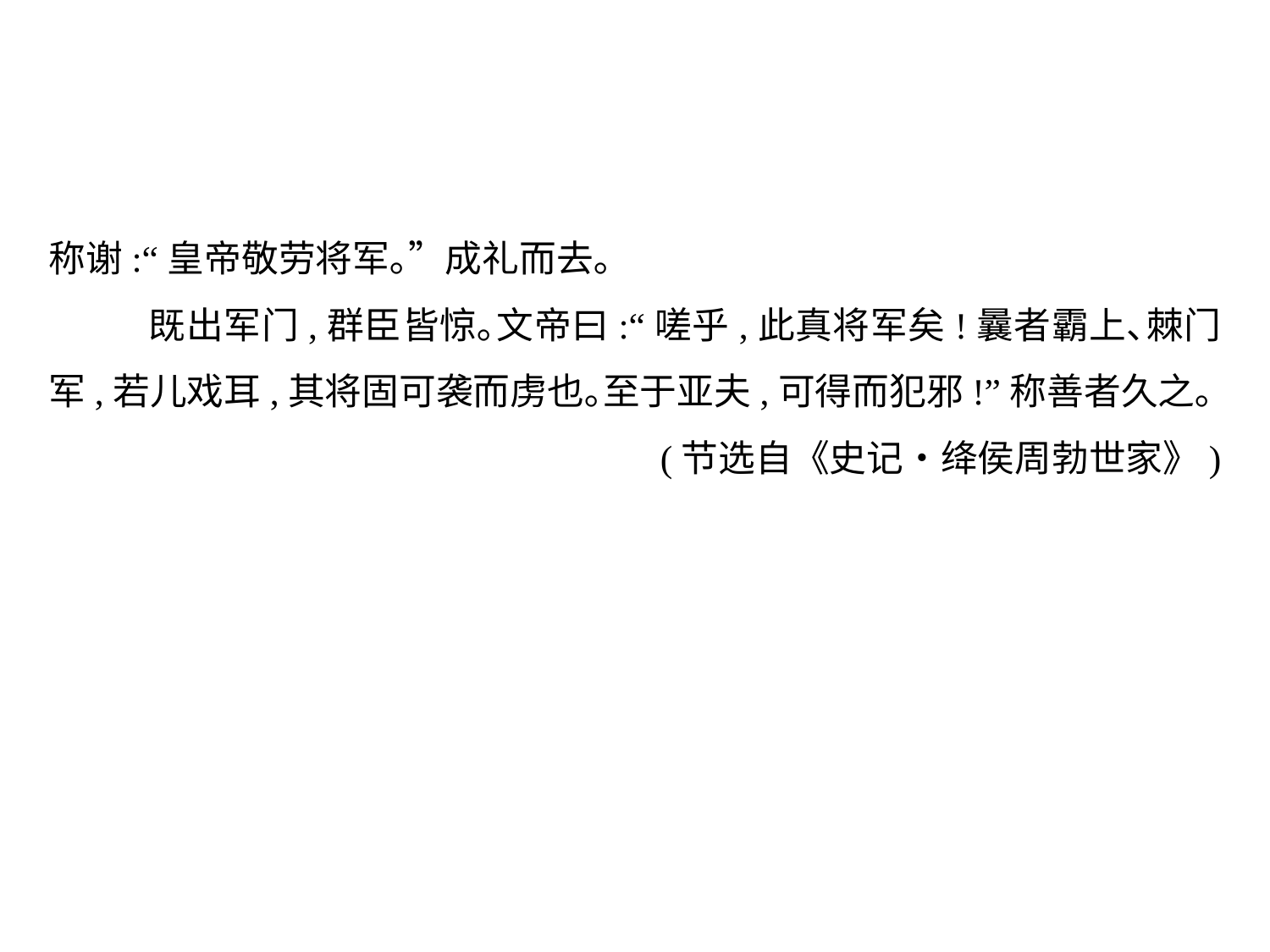

称谢:“皇帝敬劳将军｡”成礼而去｡
既出军门,群臣皆惊｡文帝曰:“嗟乎,此真将军矣!曩者霸上､棘门军,若儿戏耳,其将固可袭而虏也｡至于亚夫,可得而犯邪!”称善者久之｡
(节选自《史记•绛侯周勃世家》)